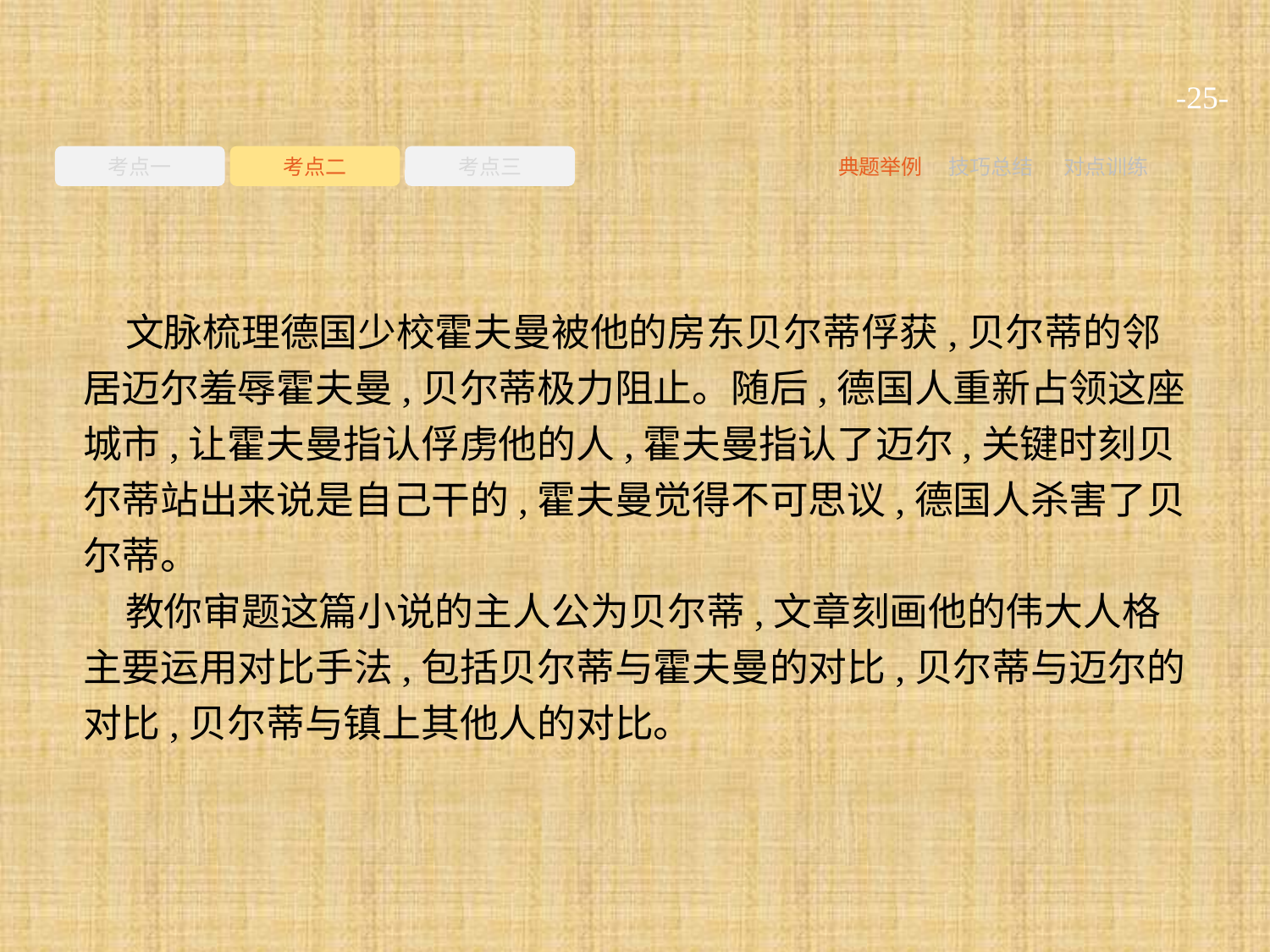

-25-
考点一
考点二
考点三
典题举例
技巧总结
对点训练
文脉梳理德国少校霍夫曼被他的房东贝尔蒂俘获,贝尔蒂的邻居迈尔羞辱霍夫曼,贝尔蒂极力阻止。随后,德国人重新占领这座城市,让霍夫曼指认俘虏他的人,霍夫曼指认了迈尔,关键时刻贝尔蒂站出来说是自己干的,霍夫曼觉得不可思议,德国人杀害了贝尔蒂。
教你审题这篇小说的主人公为贝尔蒂,文章刻画他的伟大人格主要运用对比手法,包括贝尔蒂与霍夫曼的对比,贝尔蒂与迈尔的对比,贝尔蒂与镇上其他人的对比。